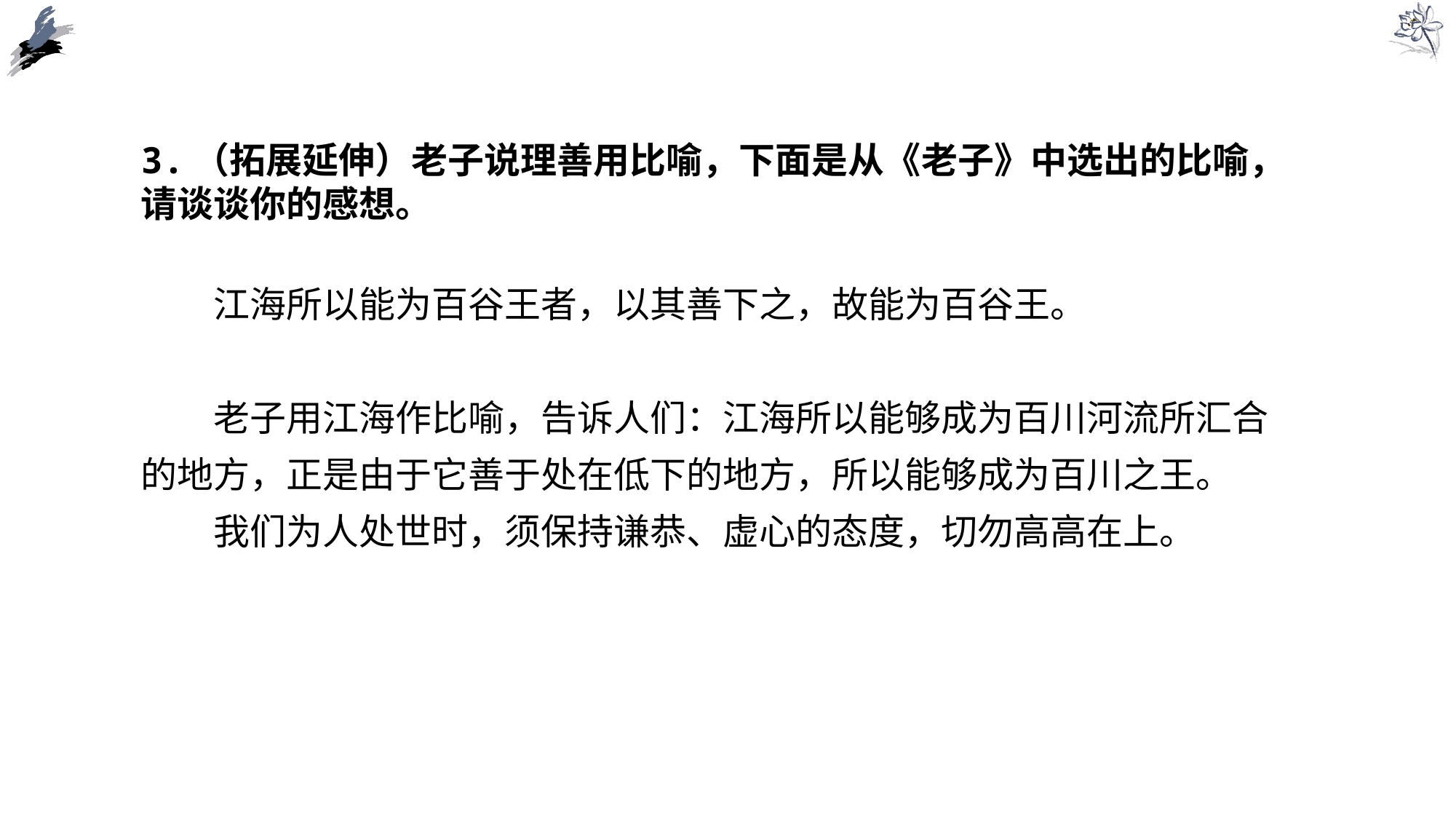

3.（拓展延伸）老子说理善用比喻，下面是从《老子》中选出的比喻，请谈谈你的感想。

江海所以能为百谷王者，以其善下之，故能为百谷王。

老子用江海作比喻，告诉人们：江海所以能够成为百川河流所汇合的地方，正是由于它善于处在低下的地方，所以能够成为百川之王。
我们为人处世时，须保持谦恭、虚心的态度，切勿高高在上。